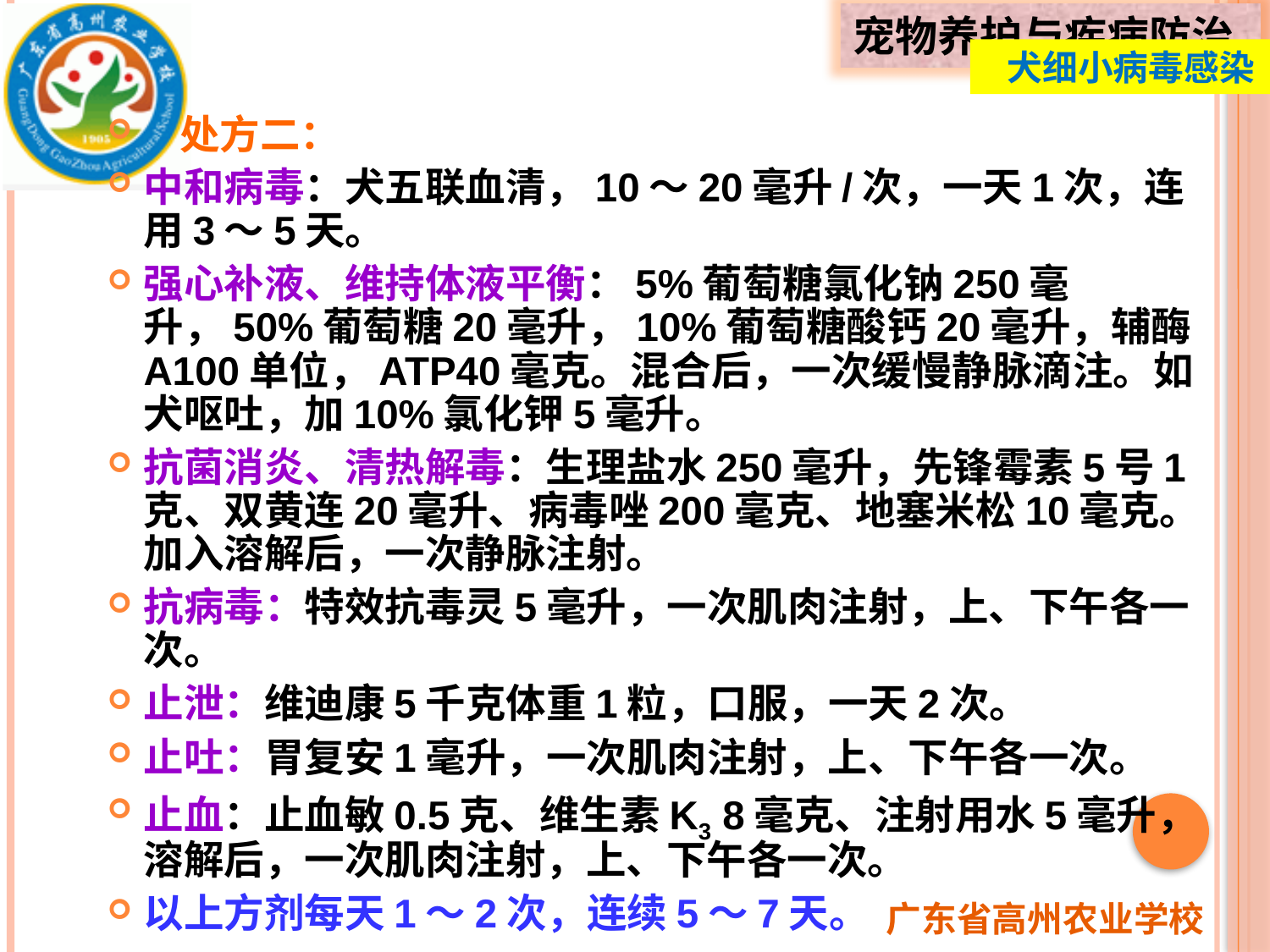

犬细小病毒感染
   处方二：
中和病毒：犬五联血清，10～20毫升/次，一天1次，连用3～5天。
强心补液、维持体液平衡：5%葡萄糖氯化钠250毫升，50%葡萄糖20毫升，10%葡萄糖酸钙20毫升，辅酶A100单位，ATP40毫克。混合后，一次缓慢静脉滴注。如犬呕吐，加10%氯化钾5毫升。
抗菌消炎、清热解毒：生理盐水250毫升，先锋霉素5号1克、双黄连20毫升、病毒唑200毫克、地塞米松10毫克。加入溶解后，一次静脉注射。
抗病毒：特效抗毒灵5毫升，一次肌肉注射，上、下午各一次。
止泄：维迪康5千克体重1粒，口服，一天2次。
止吐：胃复安1毫升，一次肌肉注射，上、下午各一次。
止血：止血敏0.5克、维生素K3 8毫克、注射用水5毫升，溶解后，一次肌肉注射，上、下午各一次。
以上方剂每天1～2次，连续5～7天。